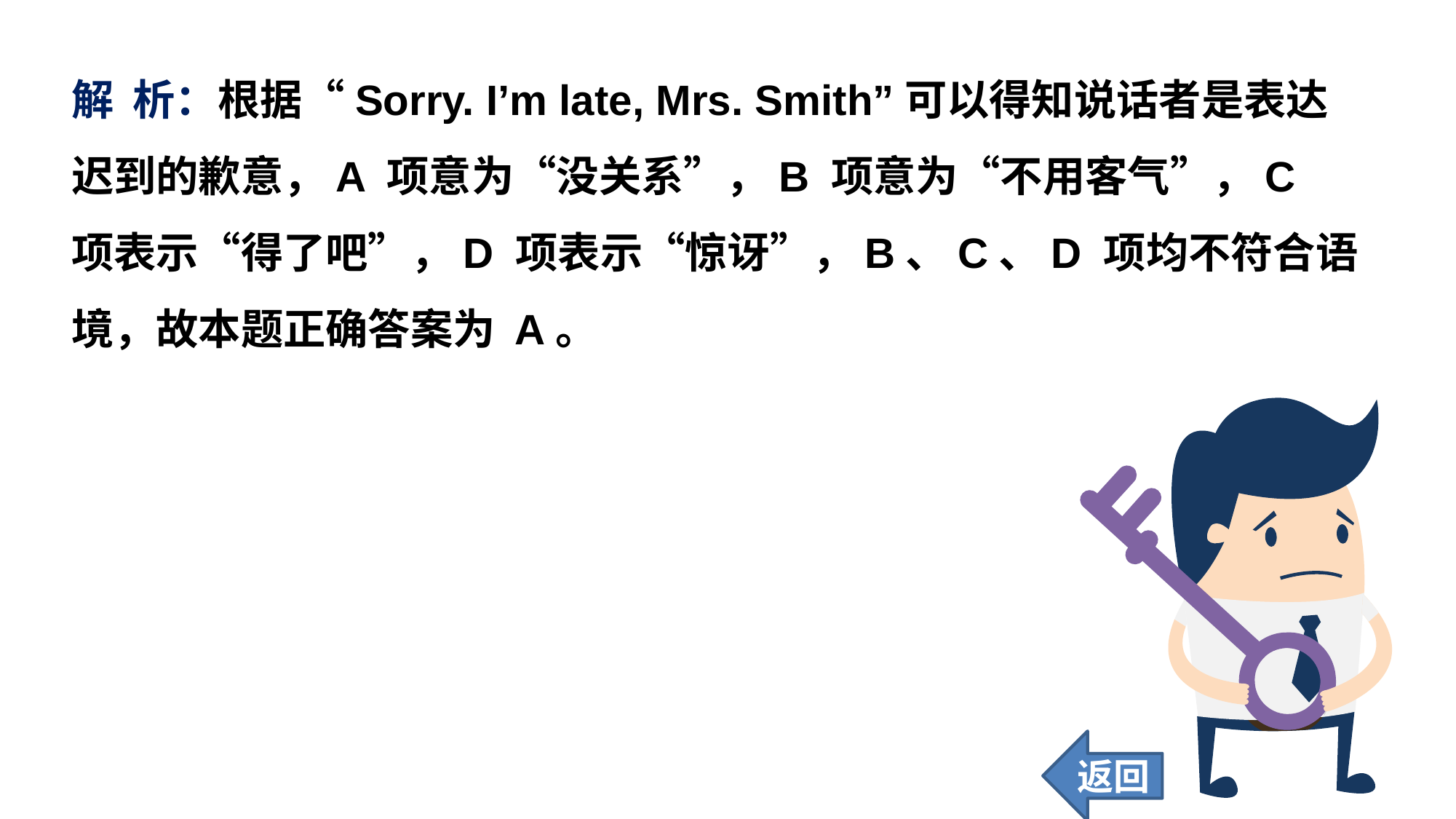

解  析：根据“Sorry. I’m late, Mrs. Smith”可以得知说话者是表达迟到的歉意，A 项意为“没关系”，B 项意为“不用客气”，C 项表示“得了吧”，D 项表示“惊讶”，B、C、D 项均不符合语境，故本题正确答案为 A。

返回
97